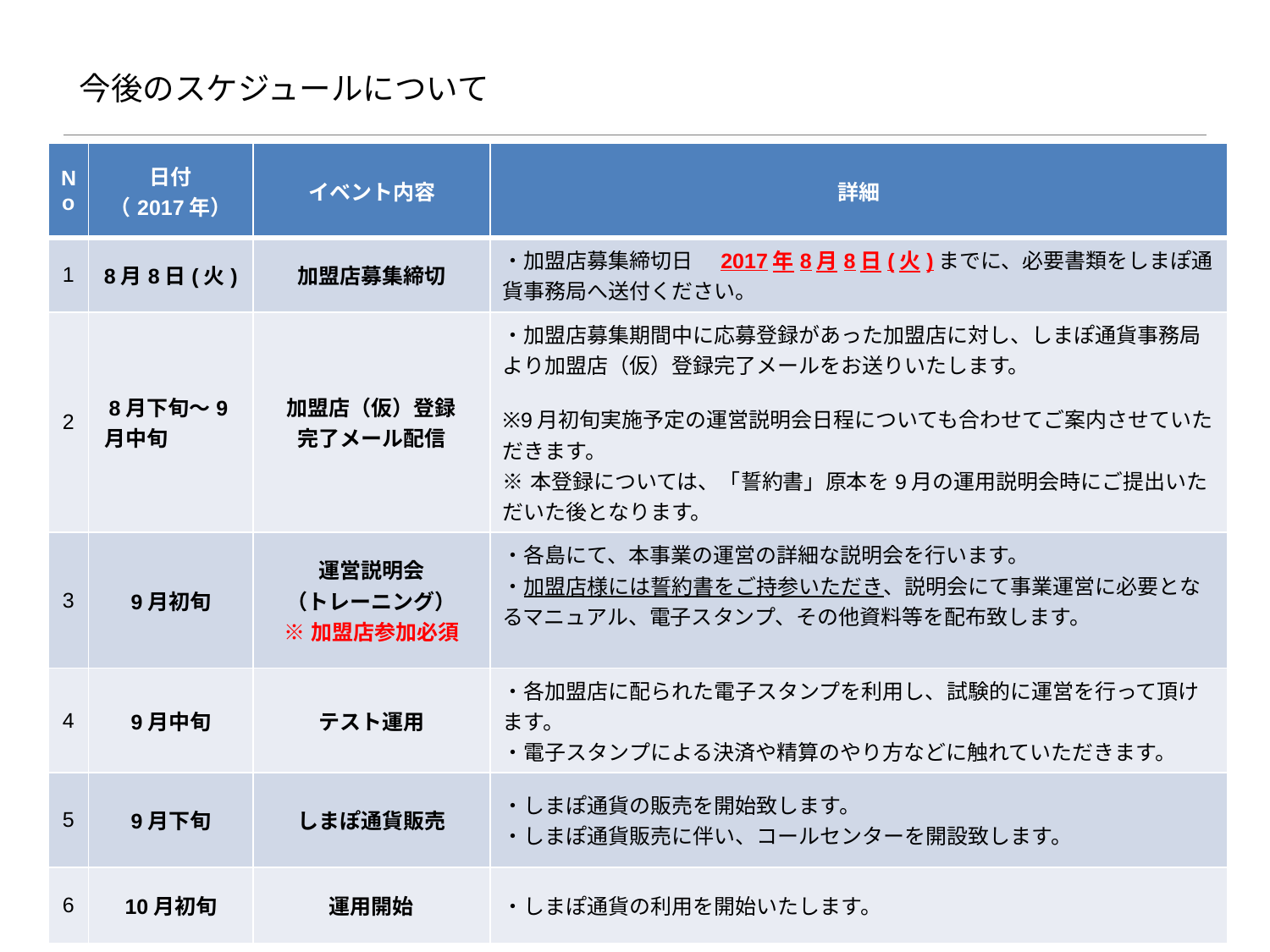

# 今後のスケジュールについて
| No | 日付 （2017年） | イベント内容 | 詳細 |
| --- | --- | --- | --- |
| 1 | 8月8日(火) | 加盟店募集締切 | ・加盟店募集締切日　2017年8月8日(火)までに、必要書類をしまぽ通貨事務局へ送付ください。 |
| 2 | 8月下旬～9月中旬 | 加盟店（仮）登録 完了メール配信 | ・加盟店募集期間中に応募登録があった加盟店に対し、しまぽ通貨事務局より加盟店（仮）登録完了メールをお送りいたします。 ※9月初旬実施予定の運営説明会日程についても合わせてご案内させていただきます。 ※本登録については、「誓約書」原本を9月の運用説明会時にご提出いただいた後となります。 |
| 3 | 9月初旬 | 運営説明会 （トレーニング） ※加盟店参加必須 | ・各島にて、本事業の運営の詳細な説明会を行います。 ・加盟店様には誓約書をご持参いただき、説明会にて事業運営に必要となるマニュアル、電子スタンプ、その他資料等を配布致します。 |
| 4 | 9月中旬 | テスト運用 | ・各加盟店に配られた電子スタンプを利用し、試験的に運営を行って頂けます。 ・電子スタンプによる決済や精算のやり方などに触れていただきます。 |
| 5 | 9月下旬 | しまぽ通貨販売 | ・しまぽ通貨の販売を開始致します。 ・しまぽ通貨販売に伴い、コールセンターを開設致します。 |
| 6 | 10月初旬 | 運用開始 | ・しまぽ通貨の利用を開始いたします。 |
26